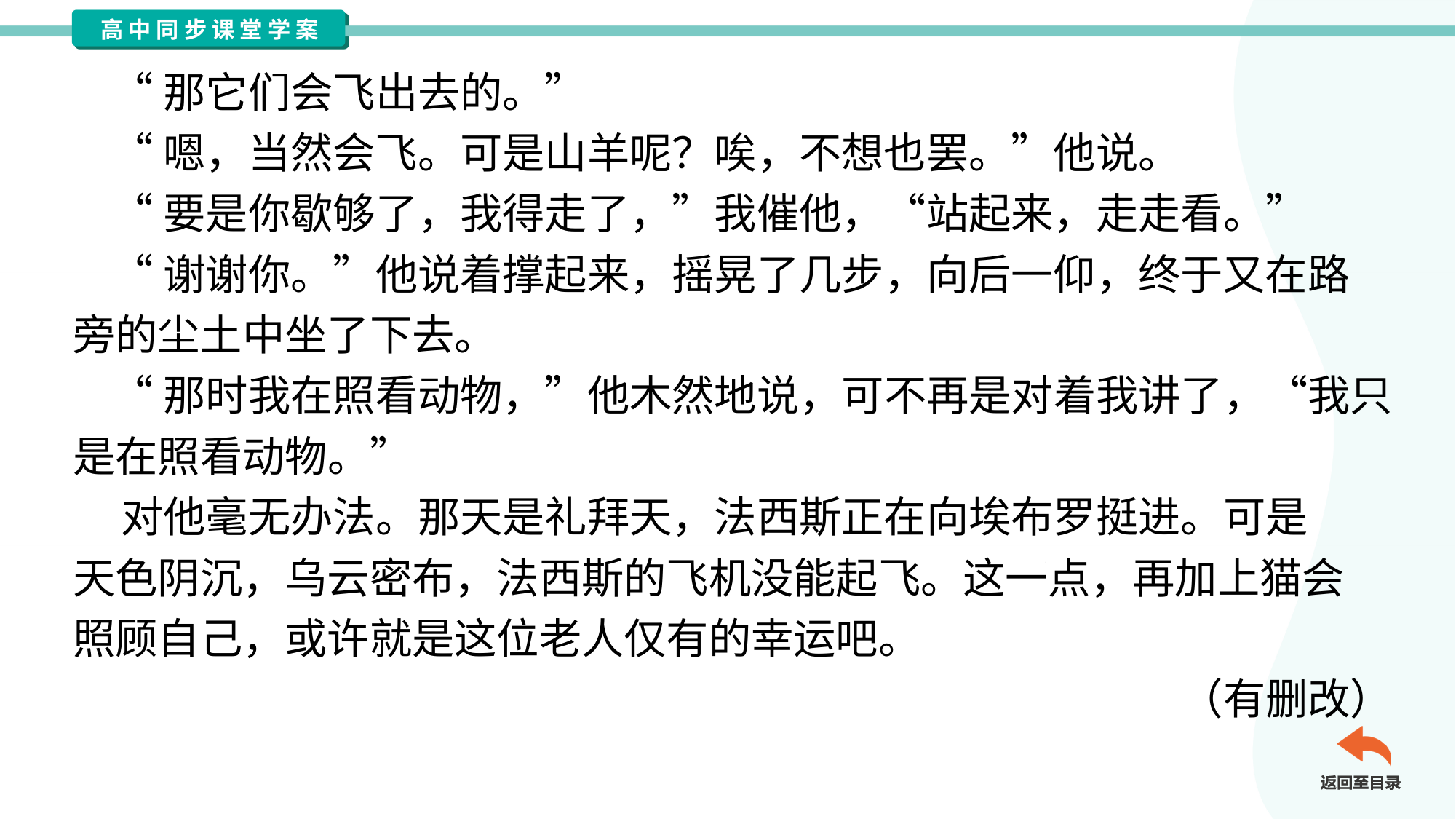

“那它们会飞出去的。”
    “嗯，当然会飞。可是山羊呢？唉，不想也罢。”他说。
    “要是你歇够了，我得走了，”我催他，“站起来，走走看。”
    “谢谢你。”他说着撑起来，摇晃了几步，向后一仰，终于又在路
旁的尘土中坐了下去。
    “那时我在照看动物，”他木然地说，可不再是对着我讲了，“我只
是在照看动物。”
    对他毫无办法。那天是礼拜天，法西斯正在向埃布罗挺进。可是
天色阴沉，乌云密布，法西斯的飞机没能起飞。这一点，再加上猫会
照顾自己，或许就是这位老人仅有的幸运吧。
（有删改）